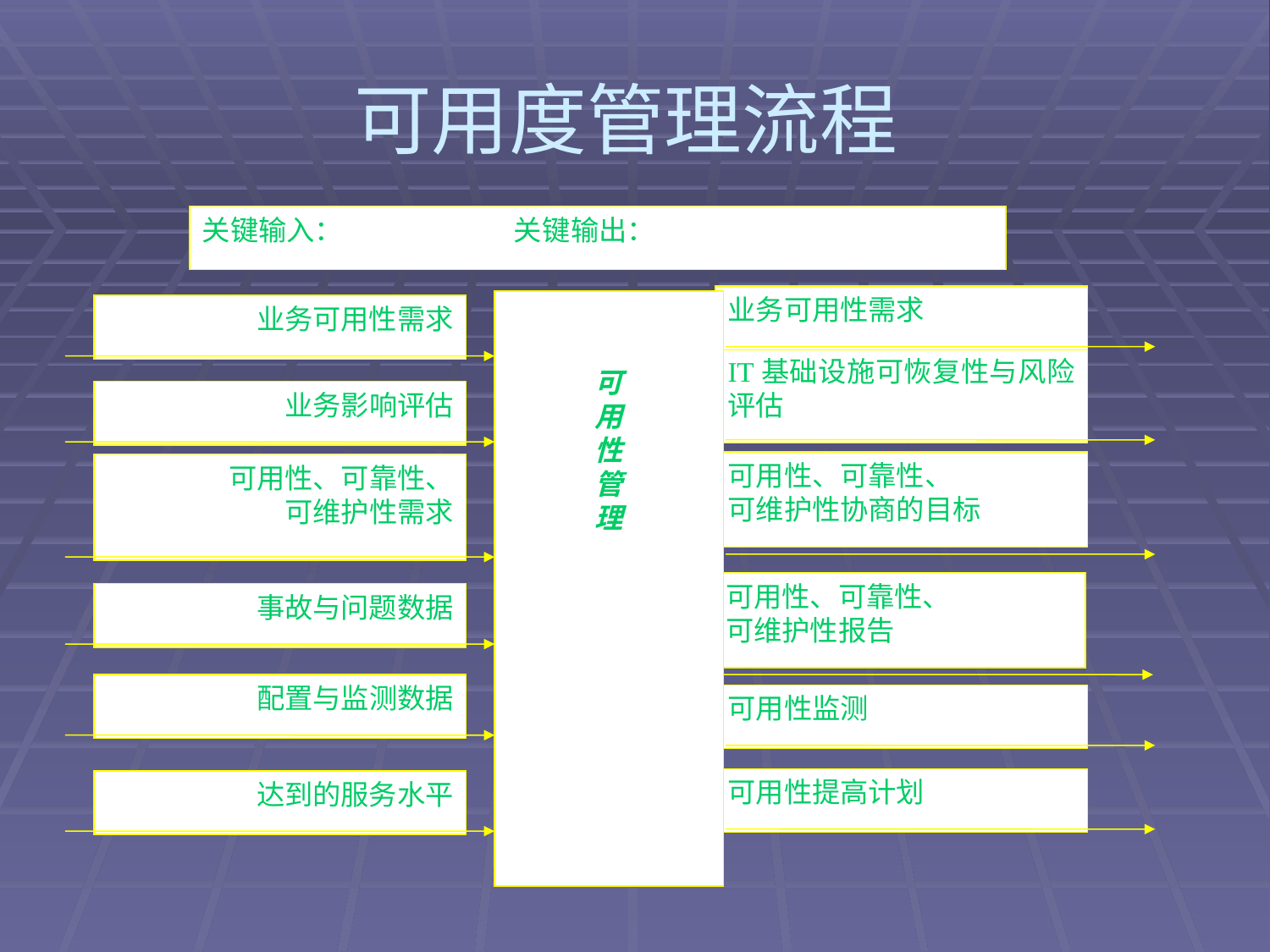

# 可用度管理流程
关键输入：                           关键输出：
业务可用性需求

可
用
性
管
理

业务可用性需求

IT基础设施可恢复性与风险评估

业务影响评估

可用性、可靠性、
可维护性协商的目标

可用性、可靠性、
可维护性需求

可用性、可靠性、
可维护性报告

事故与问题数据

配置与监测数据

可用性监测

可用性提高计划

达到的服务水平